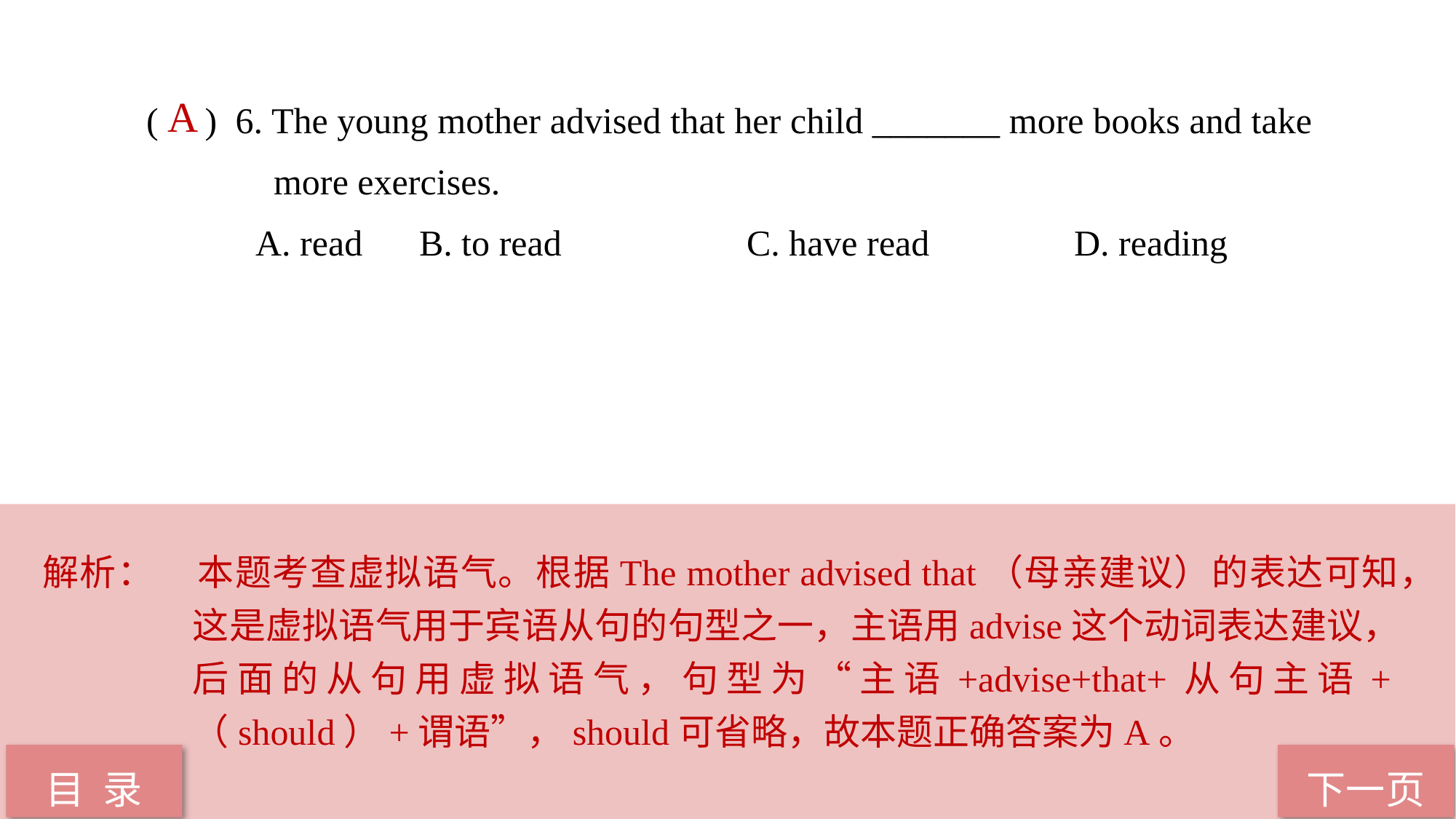

(     )  6. The young mother advised that her child _______ more books and take 		  more exercises.
A. read 	B. to read 		C. have read 		D. reading
  A
解析：	本题考查虚拟语气。根据The mother advised that（母亲建议）的表达可知，这是虚拟语气用于宾语从句的句型之一，主语用advise这个动词表达建议，后面的从句用虚拟语气，句型为“主语+advise+that+从句主语+（should）+谓语”，should可省略，故本题正确答案为A。